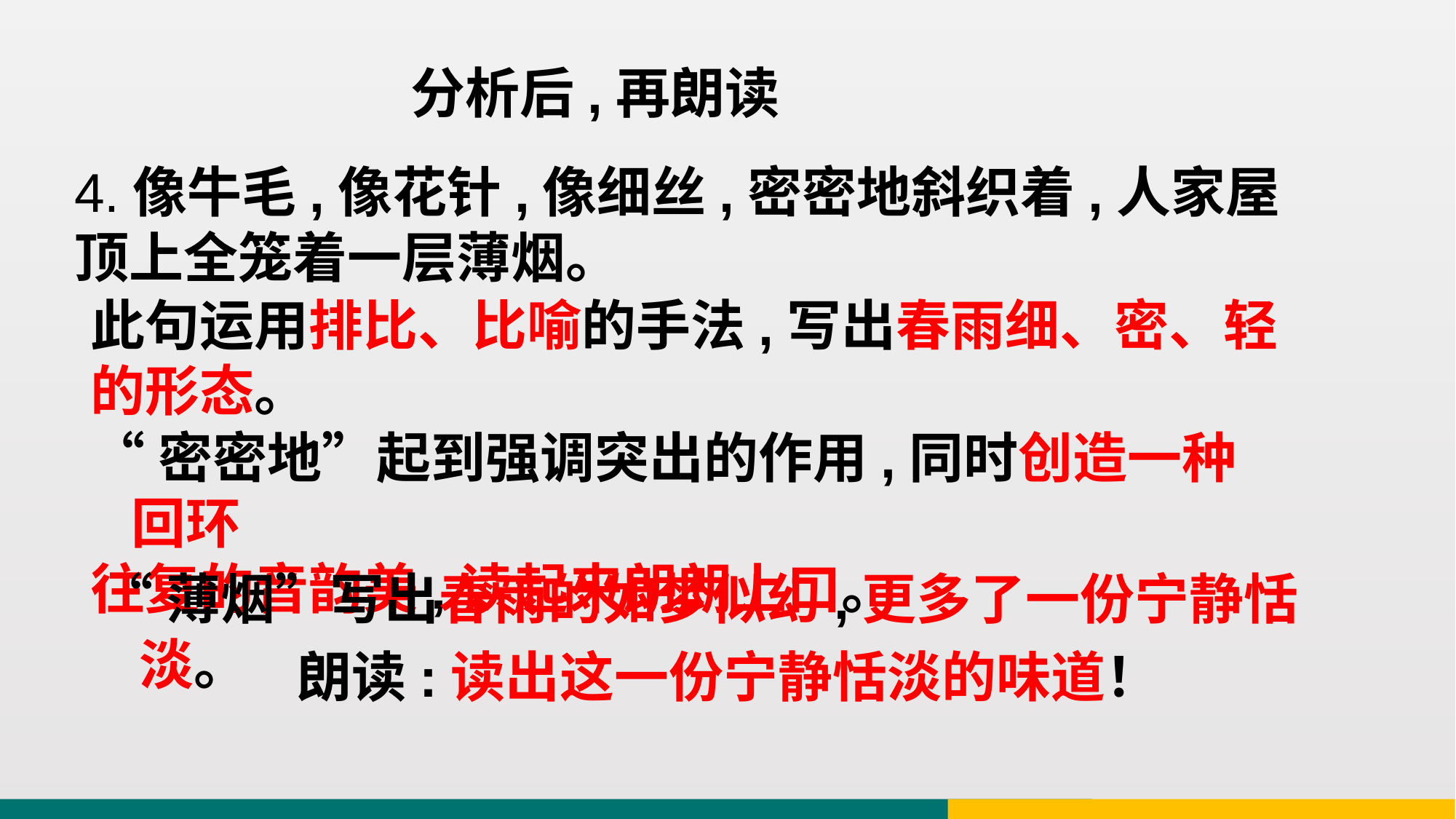

分析后,再朗读
4.像牛毛,像花针,像细丝,密密地斜织着,人家屋顶上全笼着一层薄烟。
此句运用排比、比喻的手法,写出春雨细、密、轻
的形态。
“密密地”起到强调突出的作用,同时创造一种回环
往复的音韵美,读起来朗朗上口。
“薄烟”写出春雨的如梦似幻,更多了一份宁静恬淡。
朗读:读出这一份宁静恬淡的味道！